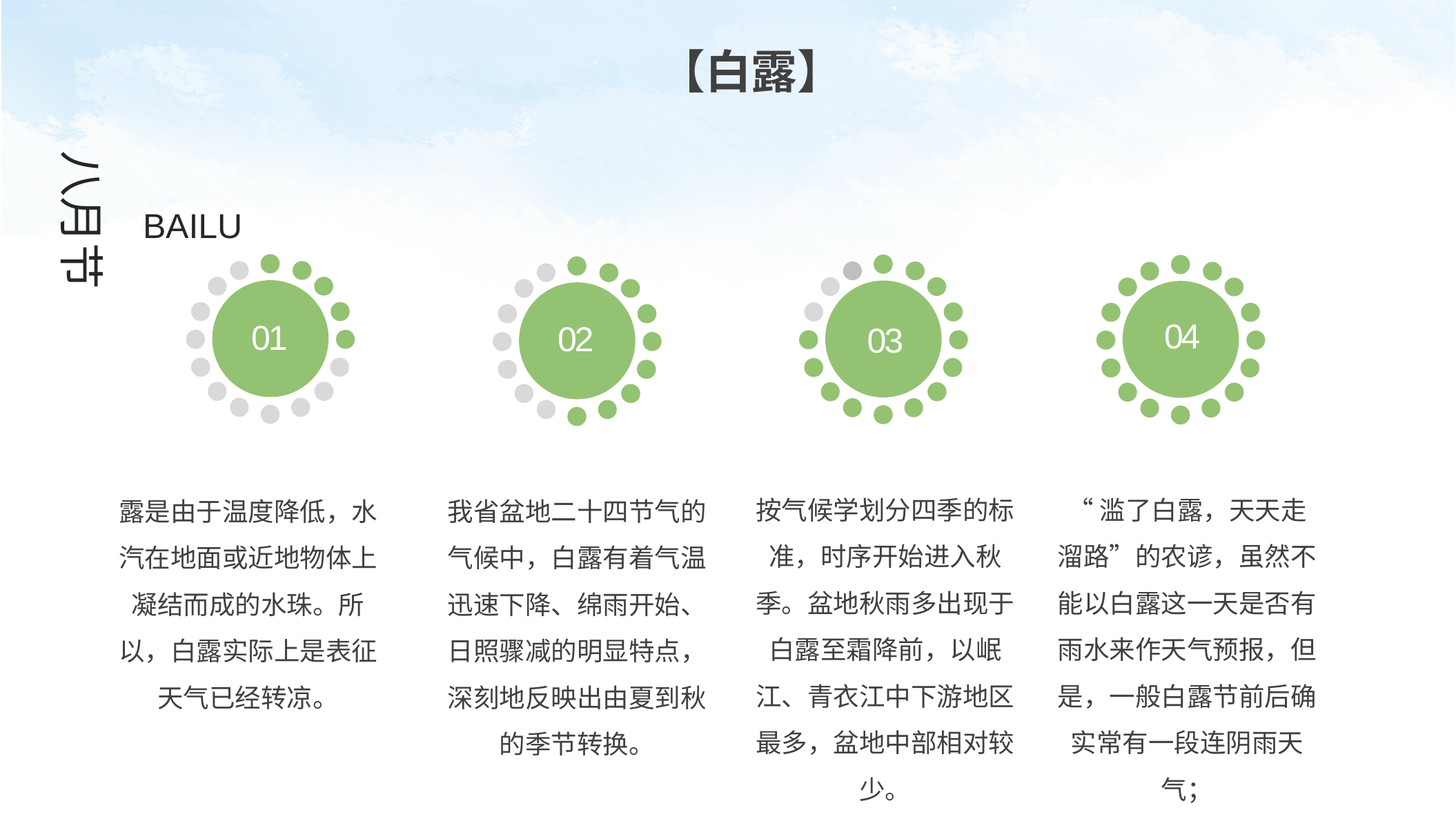

【白露】
八月节
BAILU

04
01
02
03
按气候学划分四季的标准，时序开始进入秋季。盆地秋雨多出现于白露至霜降前，以岷江、青衣江中下游地区最多，盆地中部相对较少。
“滥了白露，天天走溜路”的农谚，虽然不能以白露这一天是否有雨水来作天气预报，但是，一般白露节前后确实常有一段连阴雨天气；
露是由于温度降低，水汽在地面或近地物体上凝结而成的水珠。所以，白露实际上是表征天气已经转凉。
我省盆地二十四节气的气候中，白露有着气温迅速下降、绵雨开始、日照骤减的明显特点，深刻地反映出由夏到秋的季节转换。